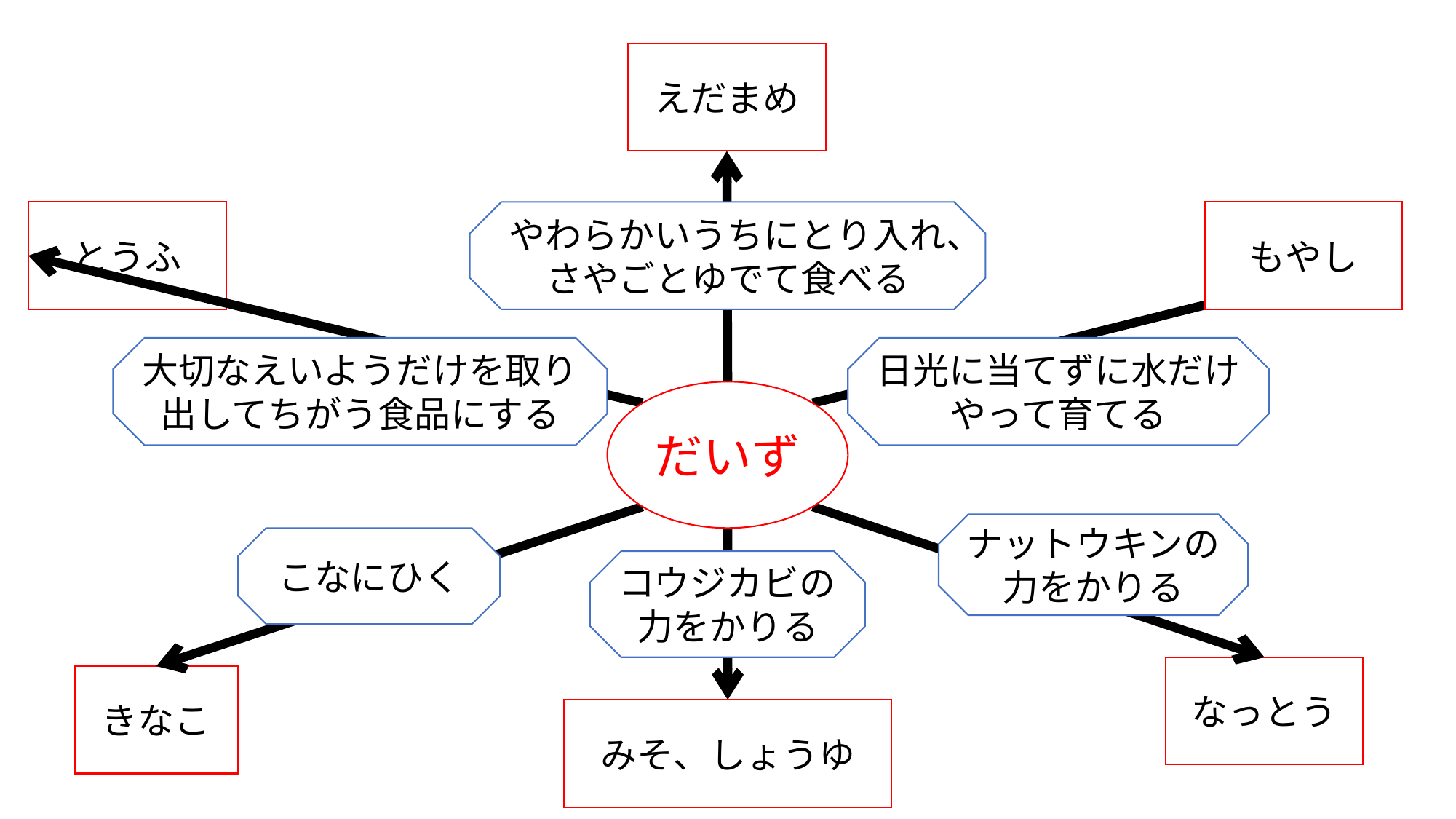

えだまめ
とうふ
やわらかいうちにとり入れ、さやごとゆでて食べる
もやし
大切なえいようだけを取り出してちがう食品にする
日光に当てずに水だけ
やって育てる
だいず
ナットウキンの
力をかりる
こなにひく
コウジカビの
力をかりる
なっとう
きなこ
みそ、しょうゆ